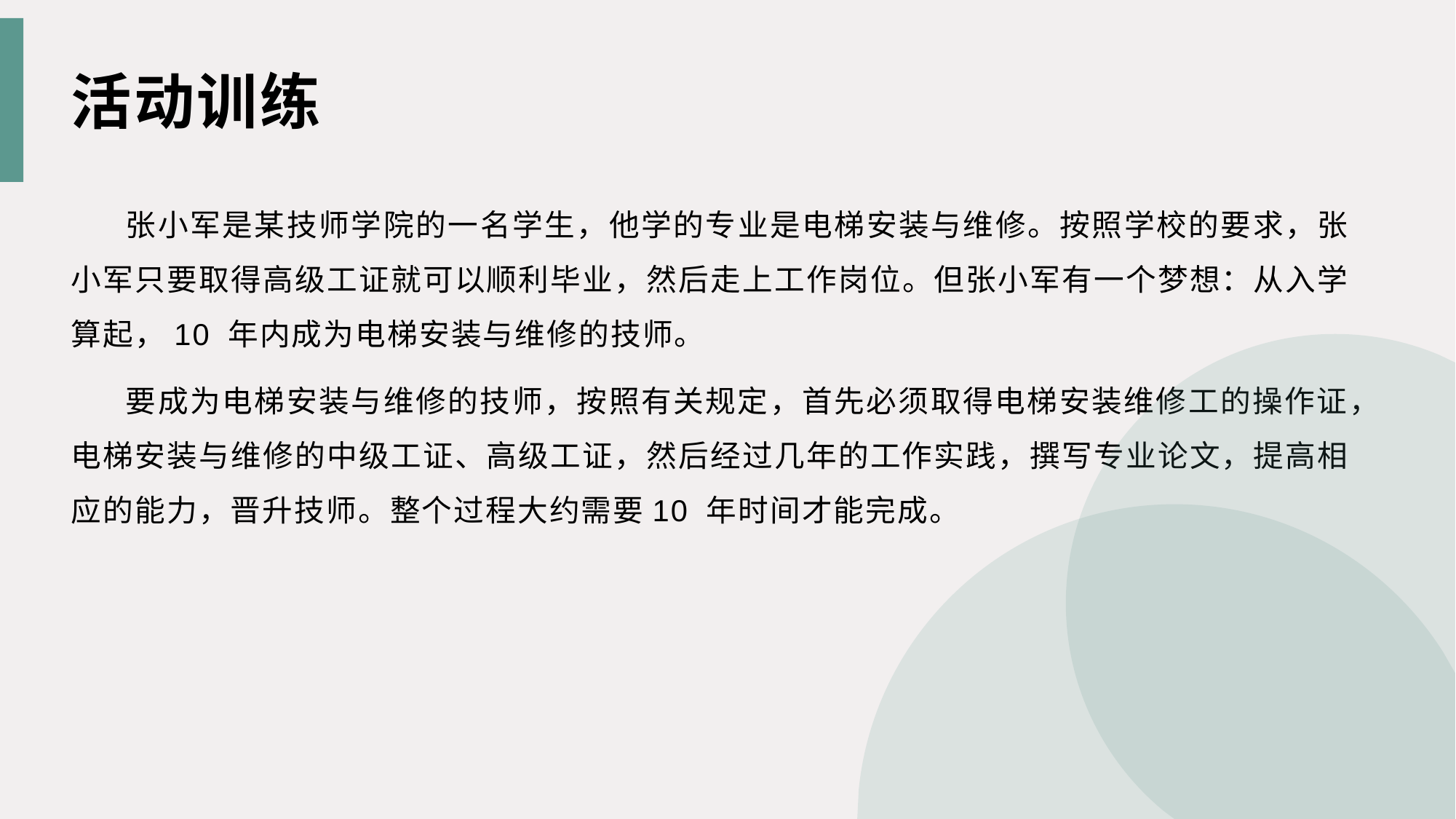

活动训练
张小军是某技师学院的一名学生，他学的专业是电梯安装与维修。按照学校的要求，张小军只要取得高级工证就可以顺利毕业，然后走上工作岗位。但张小军有一个梦想：从入学算起，10 年内成为电梯安装与维修的技师。
要成为电梯安装与维修的技师，按照有关规定，首先必须取得电梯安装维修工的操作证，电梯安装与维修的中级工证、高级工证，然后经过几年的工作实践，撰写专业论文，提高相应的能力，晋升技师。整个过程大约需要10 年时间才能完成。